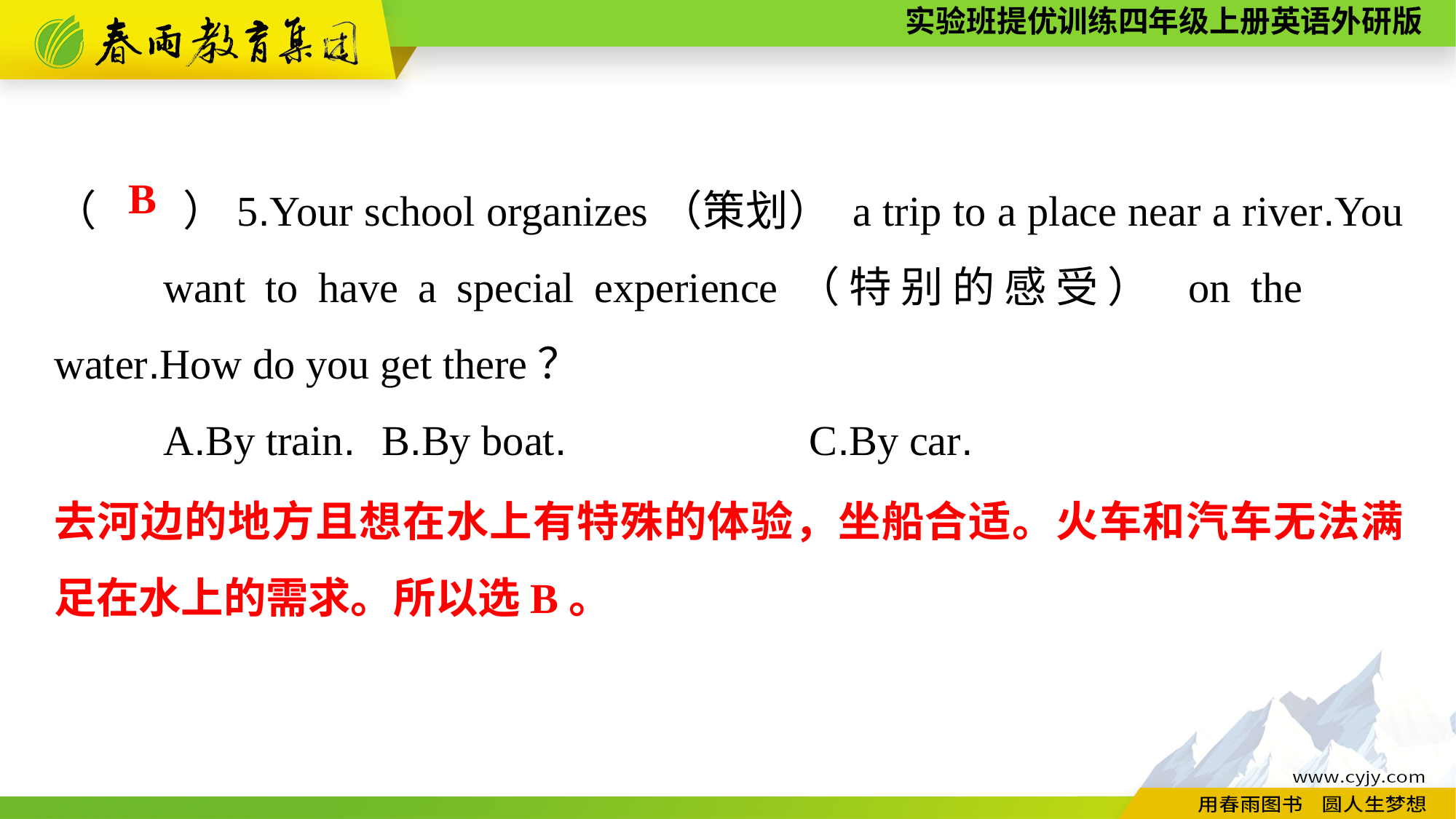

（　　）5.Your school organizes（策划） a trip to a place near a river.You 	want to have a special experience（特别的感受） on the 	water.How do you get there？
	A.By train.	B.By boat.                       C.By car.
B
去河边的地方且想在水上有特殊的体验，坐船合适。火车和汽车无法满足在水上的需求。所以选B。